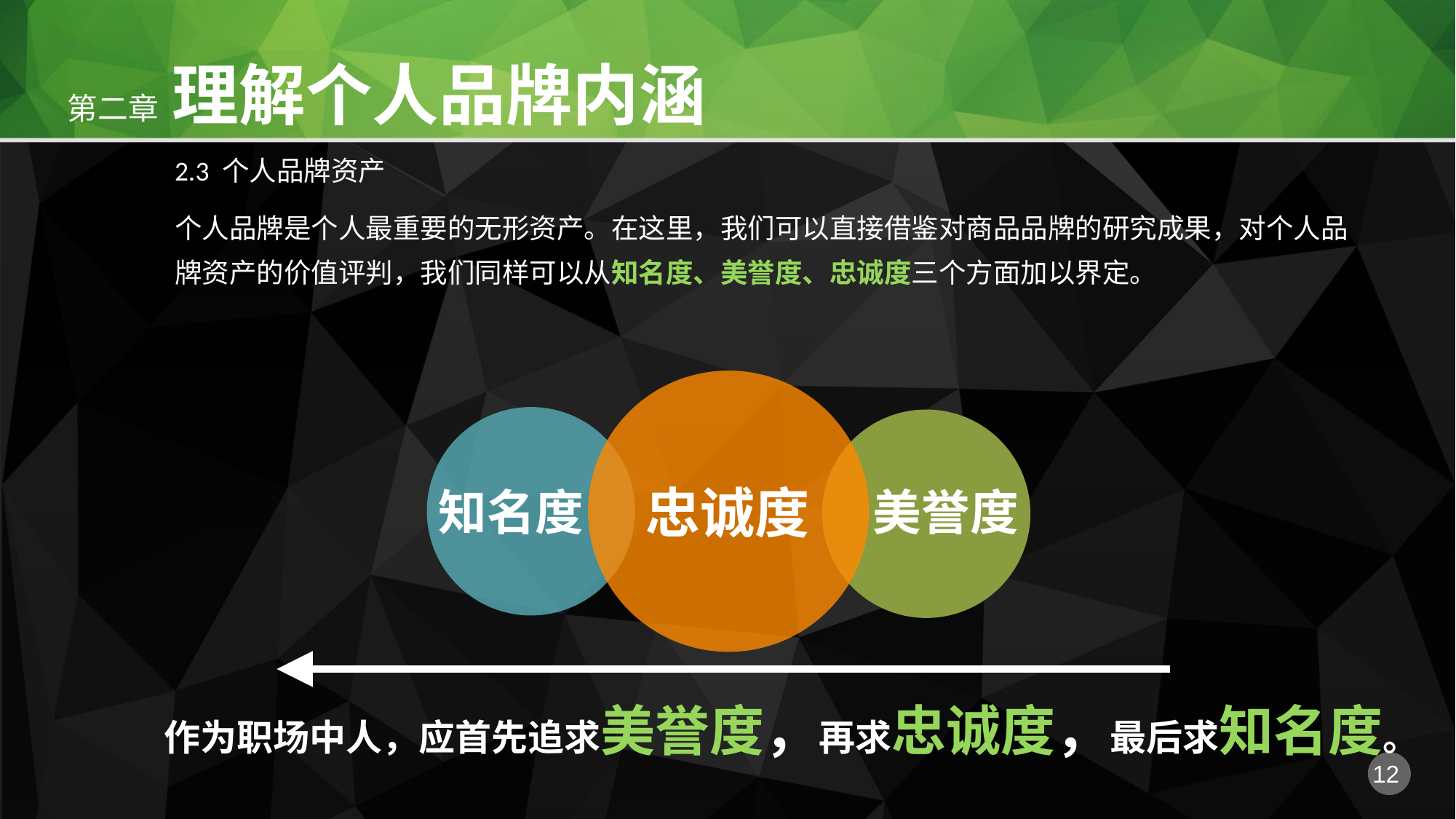

2.3 个人品牌资产
个人品牌是个人最重要的无形资产。在这里，我们可以直接借鉴对商品品牌的研究成果，对个人品牌资产的价值评判，我们同样可以从知名度、美誉度、忠诚度三个方面加以界定。

忠诚度
知名度
美誉度
作为职场中人，应首先追求美誉度，再求忠诚度，最后求知名度。